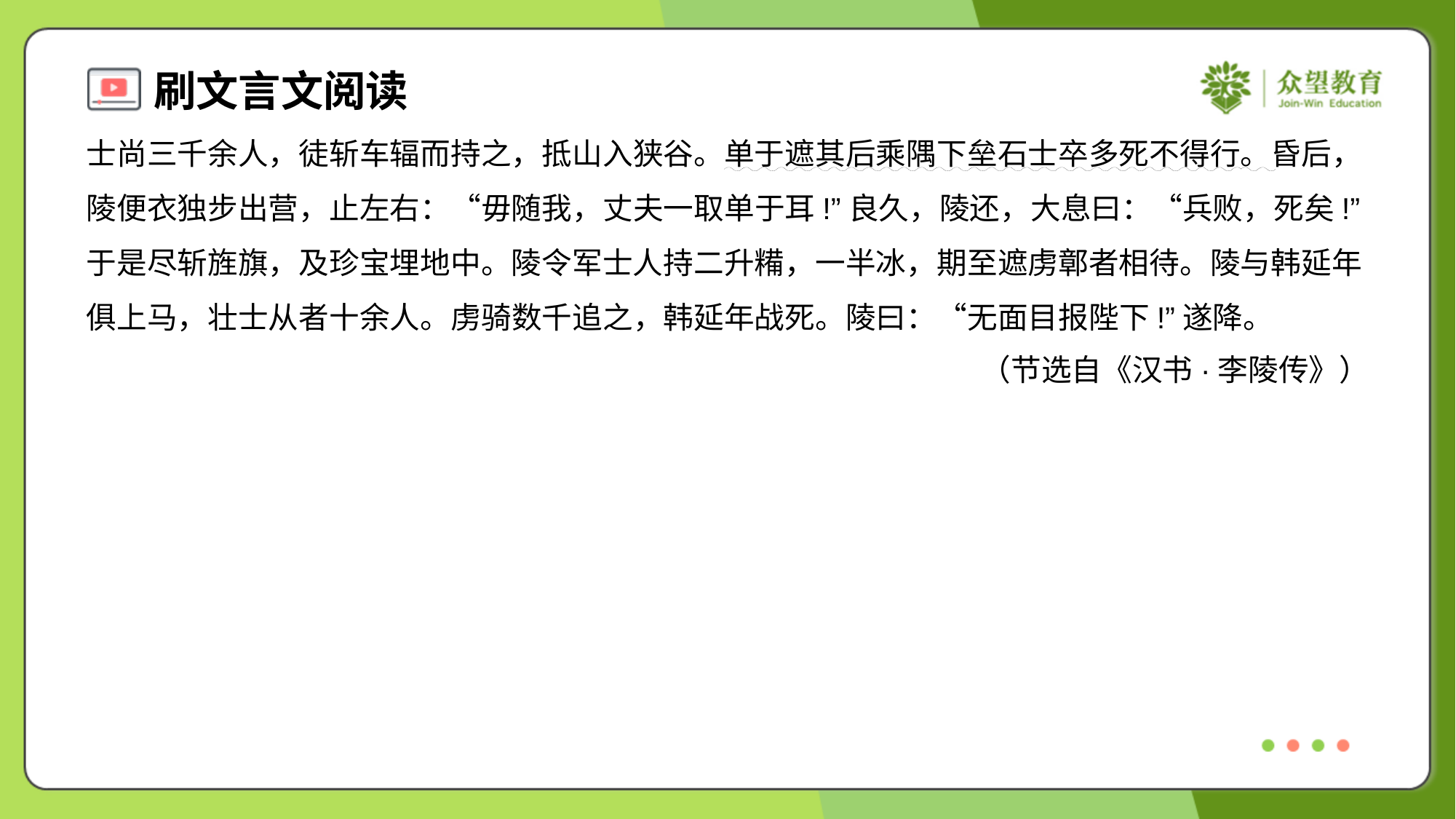

士尚三千余人，徒斩车辐而持之，抵山入狭谷。单于遮其后乘隅下垒石士卒多死不得行。昏后，
陵便衣独步出营，止左右：“毋随我，丈夫一取单于耳!”良久，陵还，大息曰：“兵败，死矣!”
于是尽斩旌旗，及珍宝埋地中。陵令军士人持二升糒，一半冰，期至遮虏鄣者相待。陵与韩延年
俱上马，壮士从者十余人。虏骑数千追之，韩延年战死。陵曰：“无面目报陛下!”遂降。
（节选自《汉书·李陵传》）